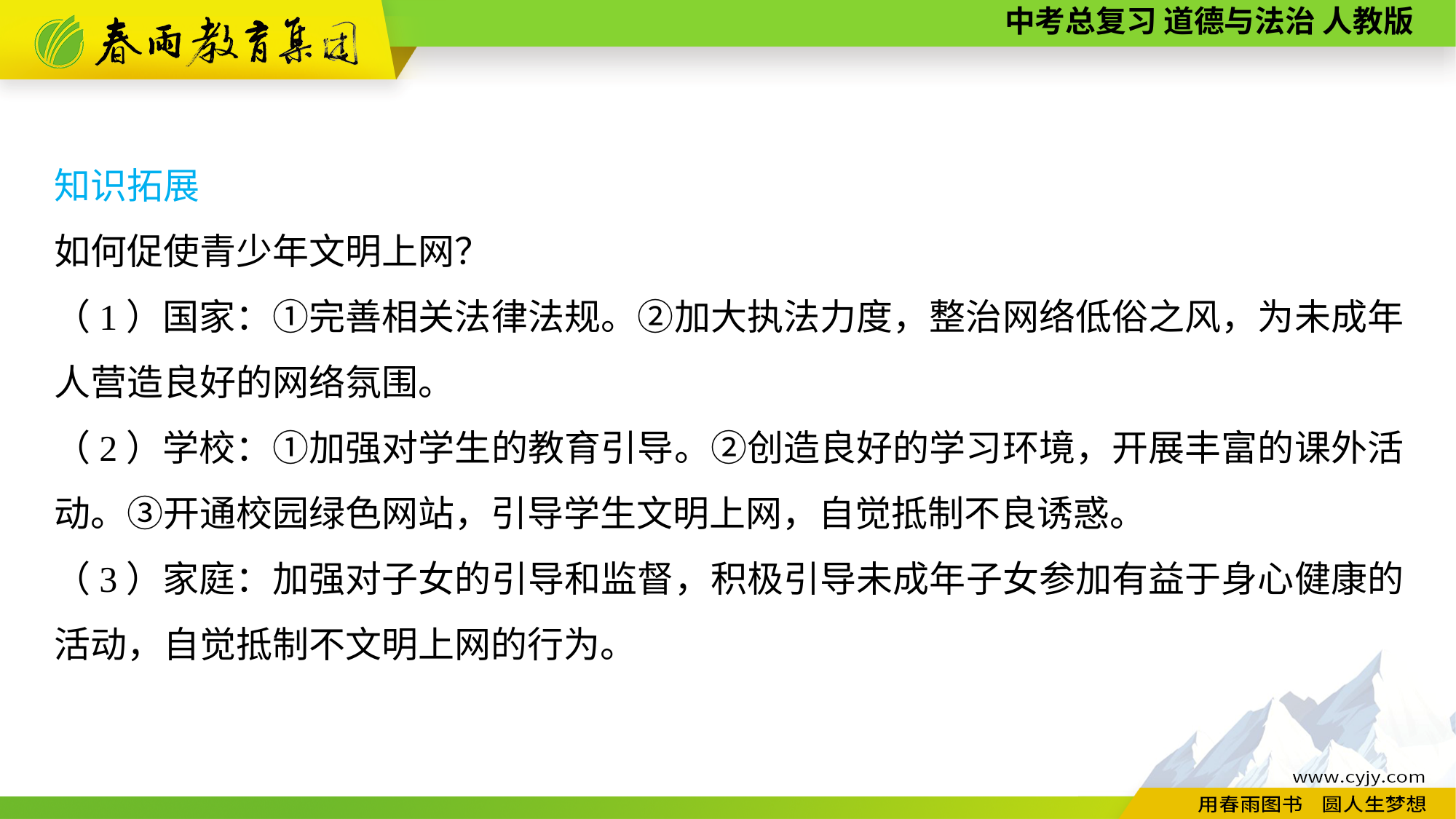

知识拓展
如何促使青少年文明上网？
（1）国家：①完善相关法律法规。②加大执法力度，整治网络低俗之风，为未成年人营造良好的网络氛围。
（2）学校：①加强对学生的教育引导。②创造良好的学习环境，开展丰富的课外活动。③开通校园绿色网站，引导学生文明上网，自觉抵制不良诱惑。
（3）家庭：加强对子女的引导和监督，积极引导未成年子女参加有益于身心健康的活动，自觉抵制不文明上网的行为。